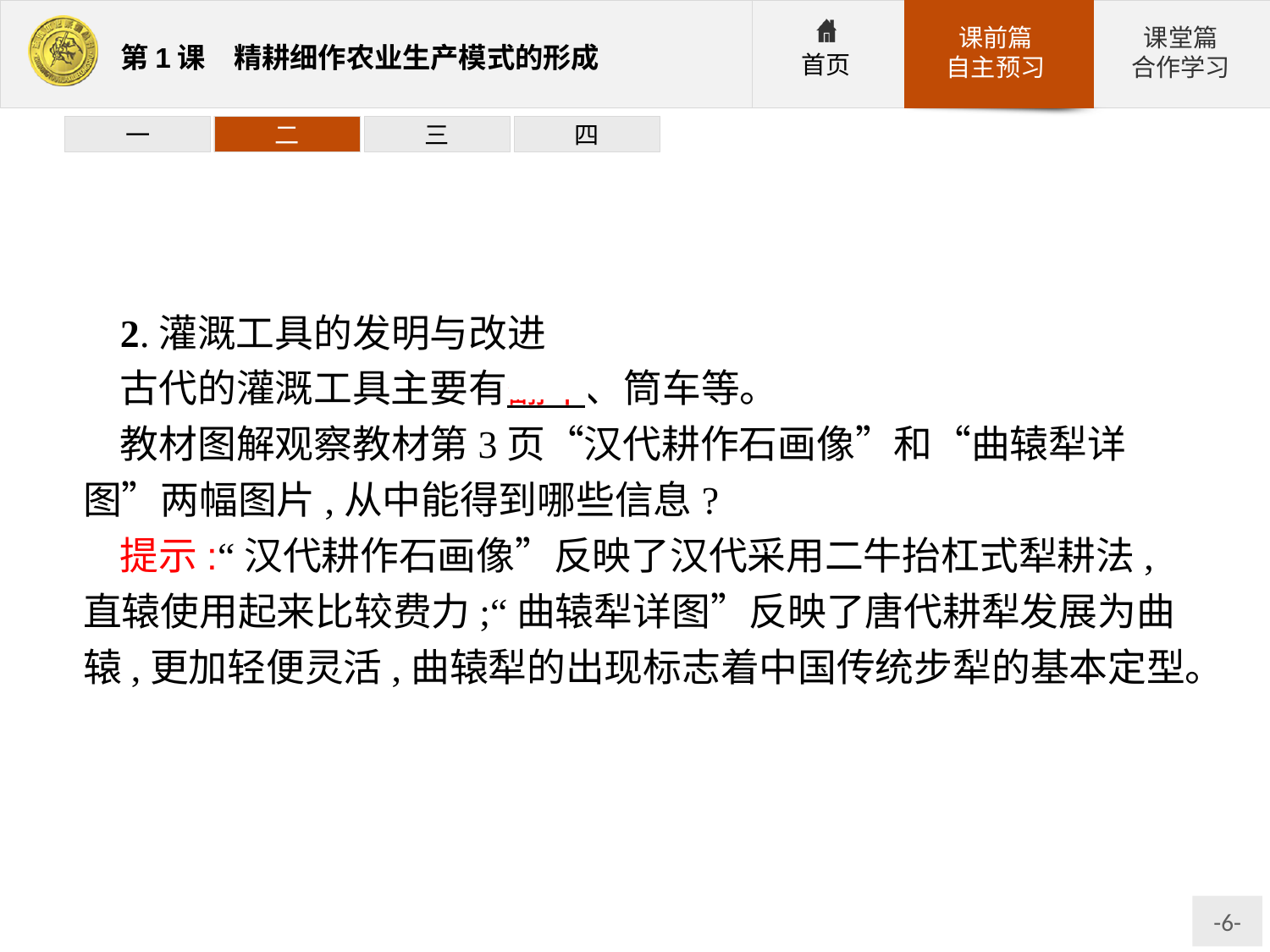

一
二
三
四
2.灌溉工具的发明与改进
古代的灌溉工具主要有翻车、筒车等。
教材图解观察教材第3页“汉代耕作石画像”和“曲辕犁详图”两幅图片,从中能得到哪些信息?
提示:“汉代耕作石画像”反映了汉代采用二牛抬杠式犁耕法,直辕使用起来比较费力;“曲辕犁详图”反映了唐代耕犁发展为曲辕,更加轻便灵活,曲辕犁的出现标志着中国传统步犁的基本定型。